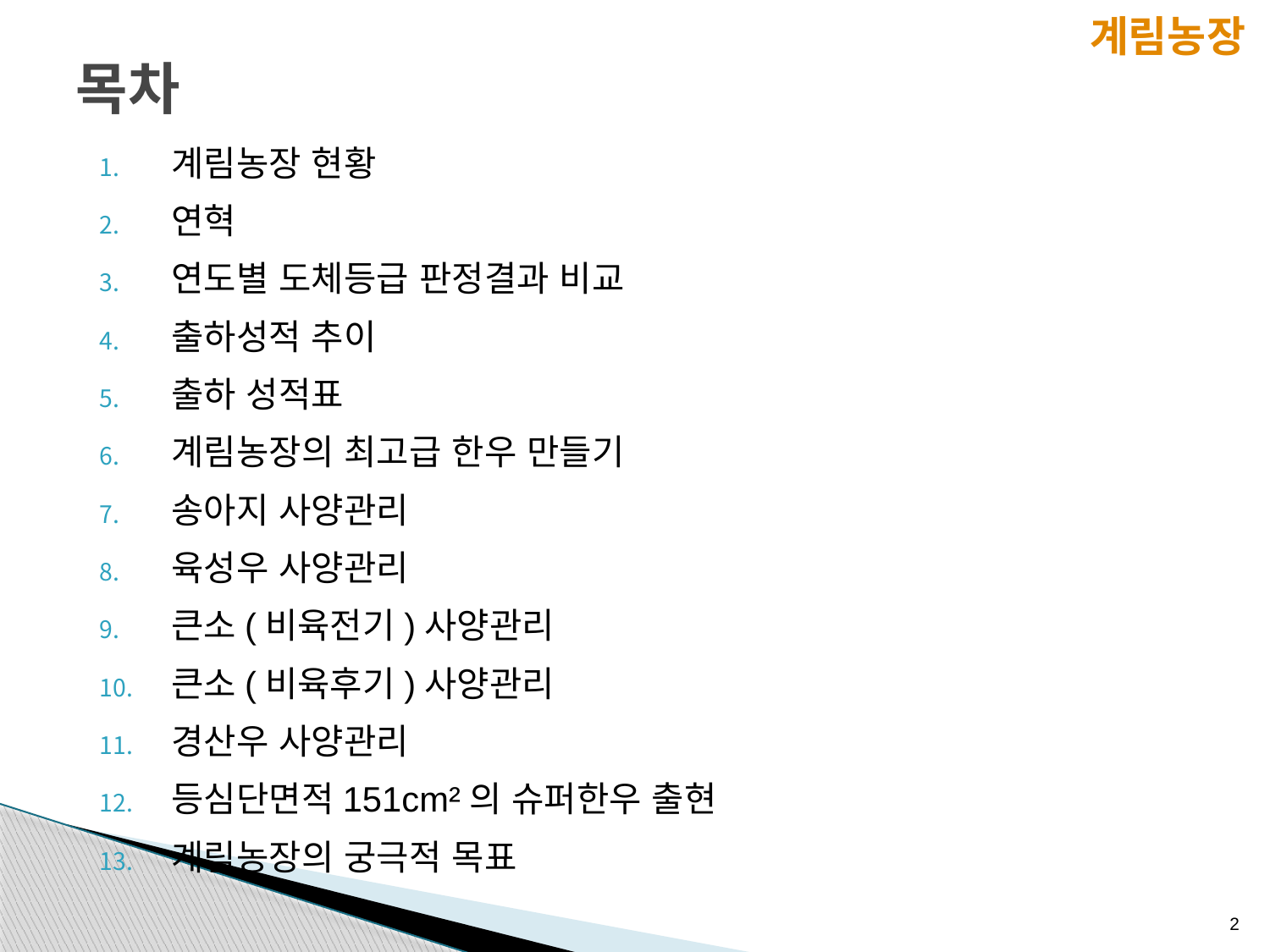

계림농장
# 목차
계림농장 현황
연혁
연도별 도체등급 판정결과 비교
출하성적 추이
출하 성적표
계림농장의 최고급 한우 만들기
송아지 사양관리
육성우 사양관리
큰소(비육전기)사양관리
큰소(비육후기)사양관리
경산우 사양관리
등심단면적151cm²의 슈퍼한우 출현
계림농장의 궁극적 목표

2